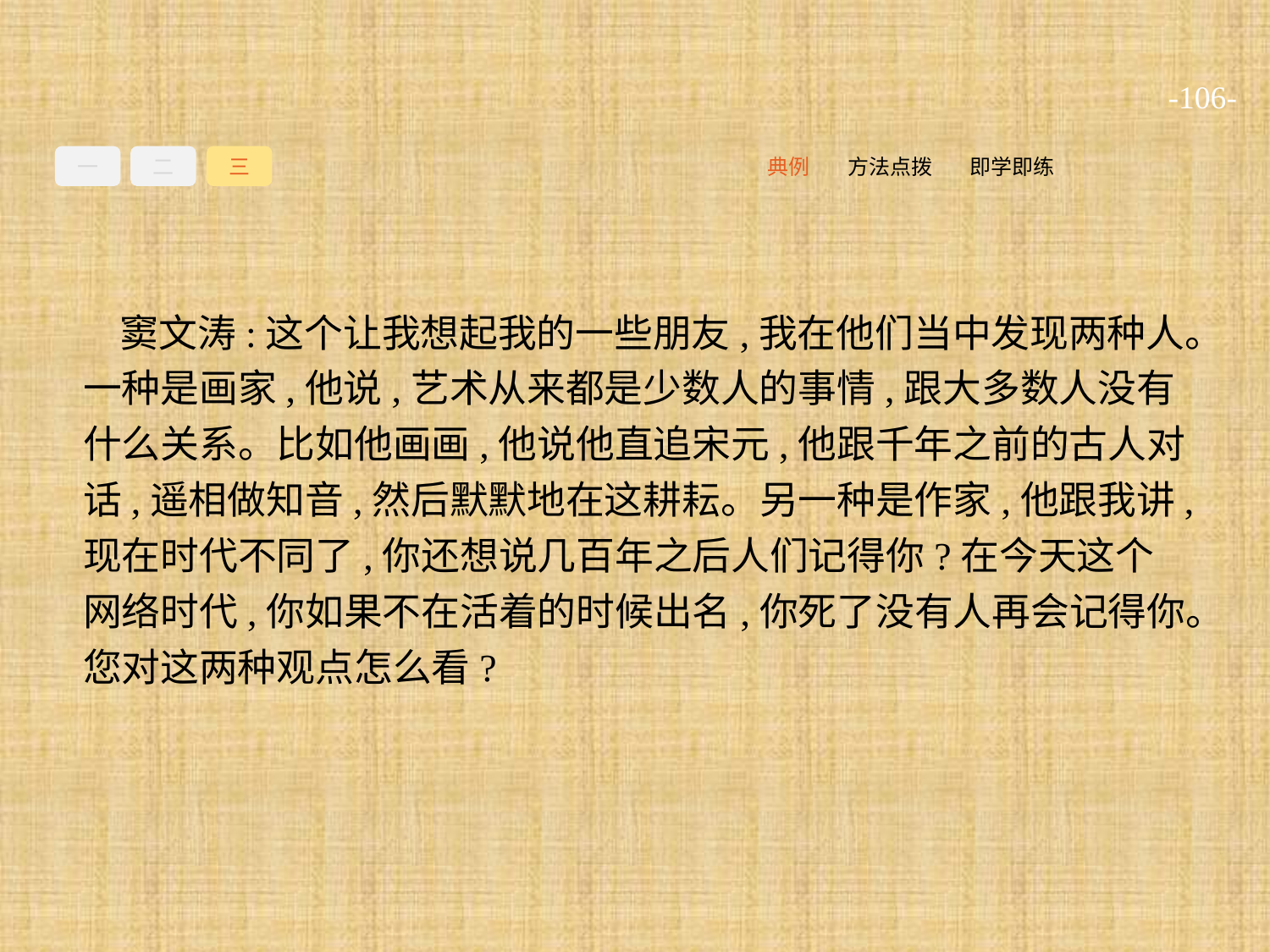

-106-
一
二
三
即学即练
方法点拨
典例
窦文涛:这个让我想起我的一些朋友,我在他们当中发现两种人。一种是画家,他说,艺术从来都是少数人的事情,跟大多数人没有什么关系。比如他画画,他说他直追宋元,他跟千年之前的古人对话,遥相做知音,然后默默地在这耕耘。另一种是作家,他跟我讲,现在时代不同了,你还想说几百年之后人们记得你?在今天这个网络时代,你如果不在活着的时候出名,你死了没有人再会记得你。您对这两种观点怎么看?